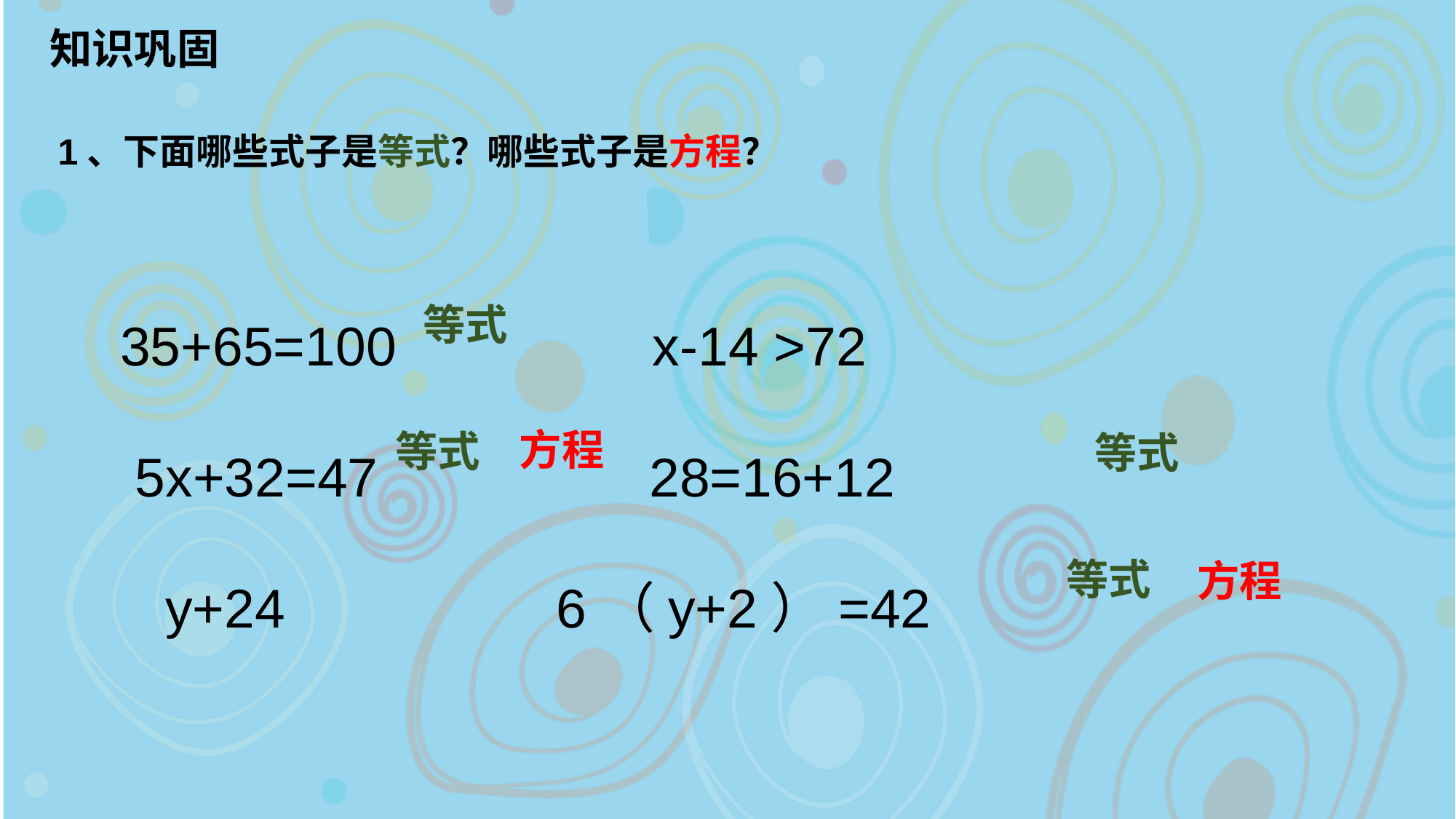

知识巩固
1、下面哪些式子是等式？哪些式子是方程？
35+65=100                 x-14 >72                   5x+32=47                  28=16+12                   y+24                  6（y+2）=42
等式
方程
等式
等式
等式
方程